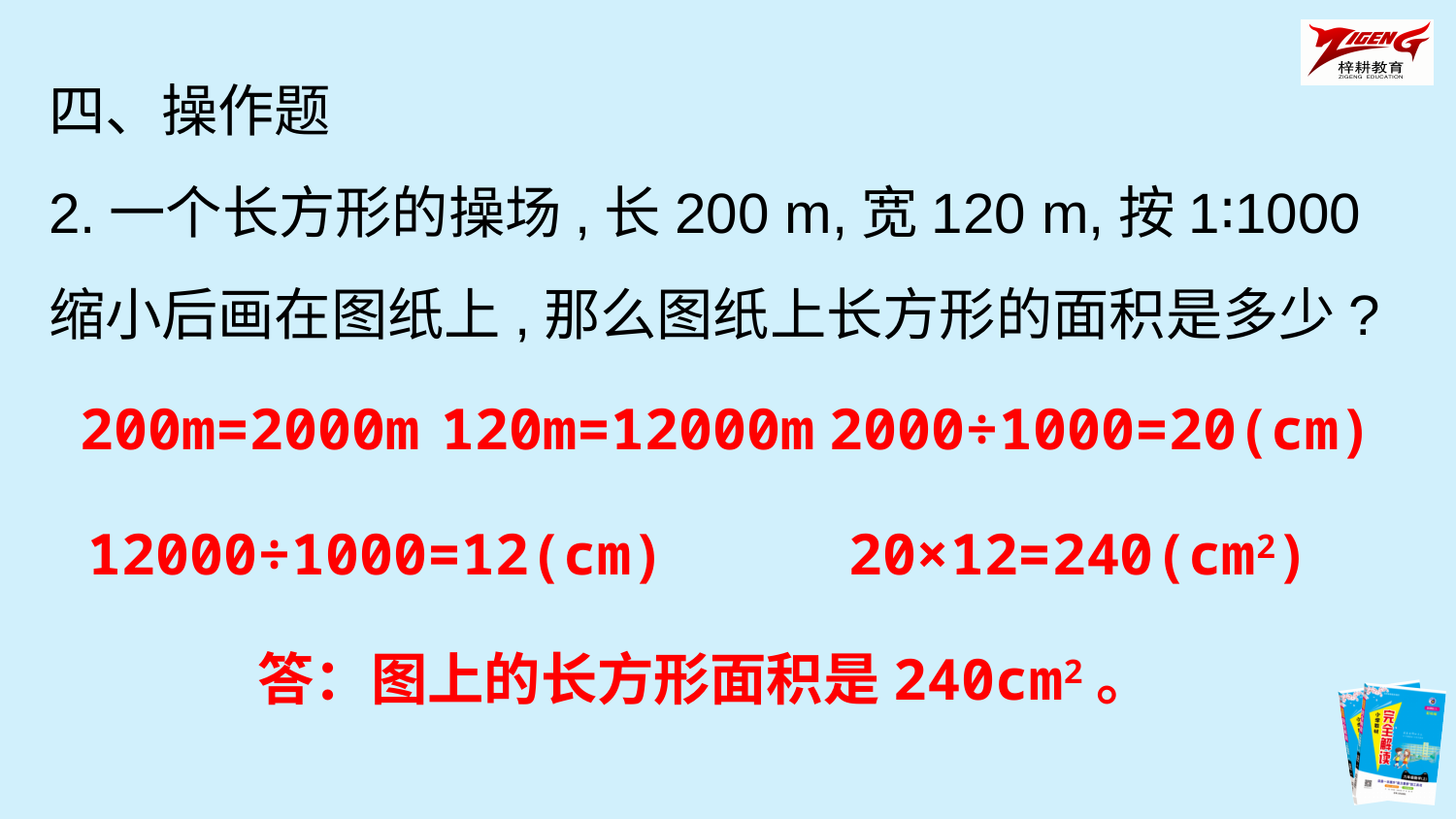

四、操作题
2.一个长方形的操场,长200 m,宽120 m,按1∶1000缩小后画在图纸上,那么图纸上长方形的面积是多少?
200m=2000m
120m=12000m
2000÷1000=20(cm)
12000÷1000=12(cm)
20×12=240(cm2)
答：图上的长方形面积是240cm2。